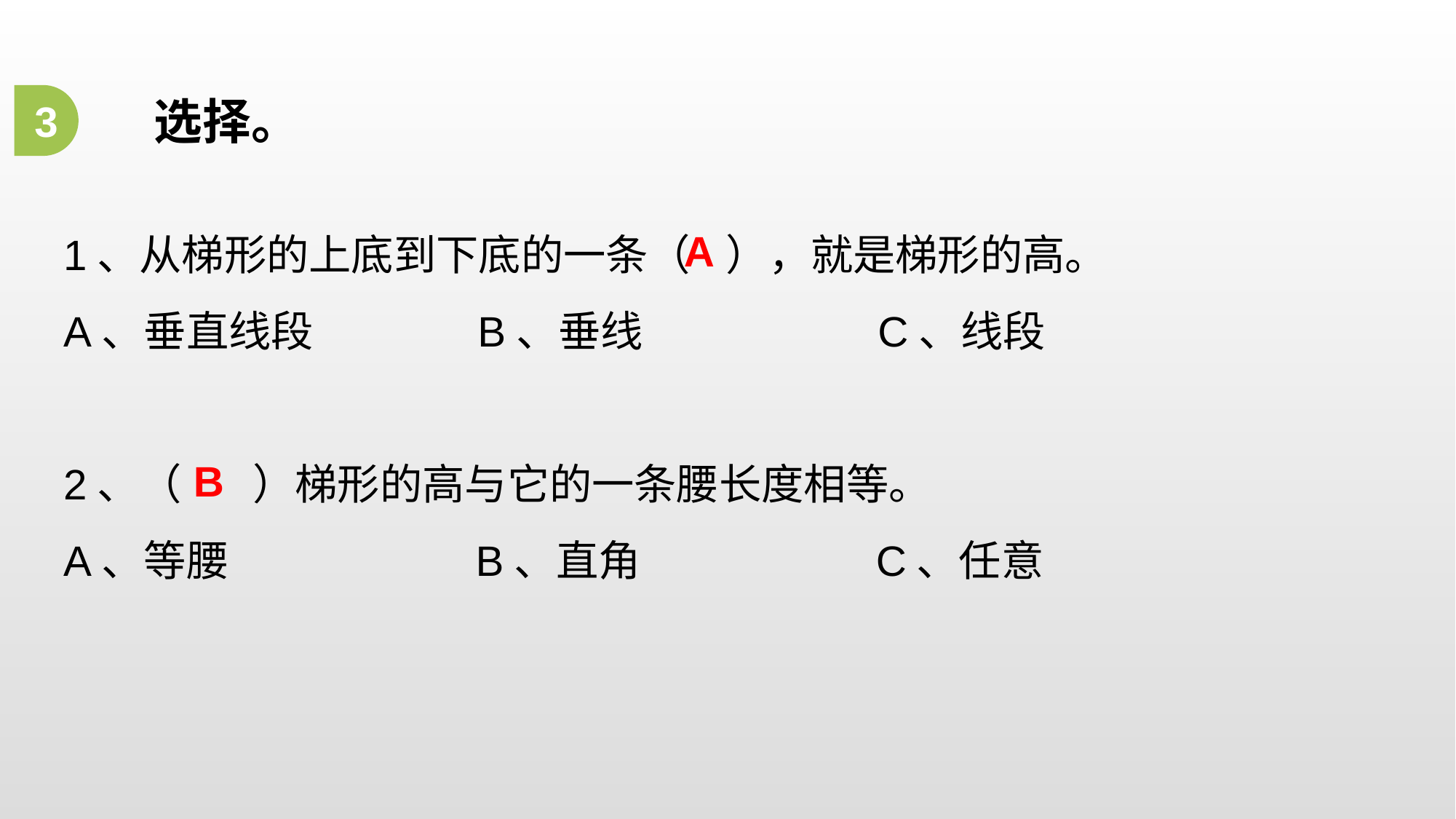

3
选择。
1、从梯形的上底到下底的一条（   ），就是梯形的高。
A、垂直线段             B、垂线                   C、线段

2、（      ）梯形的高与它的一条腰长度相等。
A、等腰                    B、直角                   C、任意
A
B